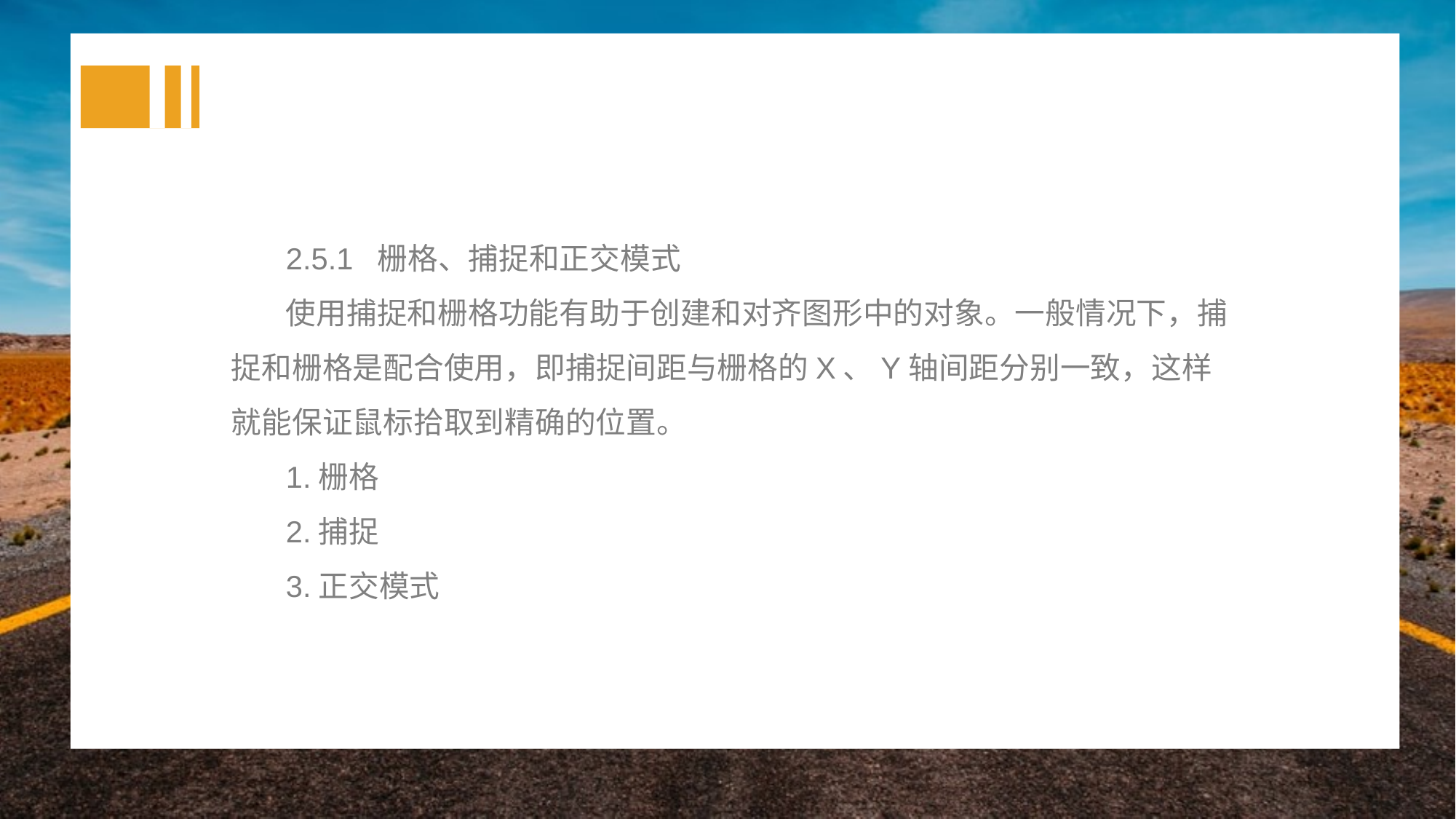

2.5.1  栅格、捕捉和正交模式
使用捕捉和栅格功能有助于创建和对齐图形中的对象。一般情况下，捕捉和栅格是配合使用，即捕捉间距与栅格的X、Y轴间距分别一致，这样就能保证鼠标拾取到精确的位置。
1.栅格
2.捕捉
3.正交模式